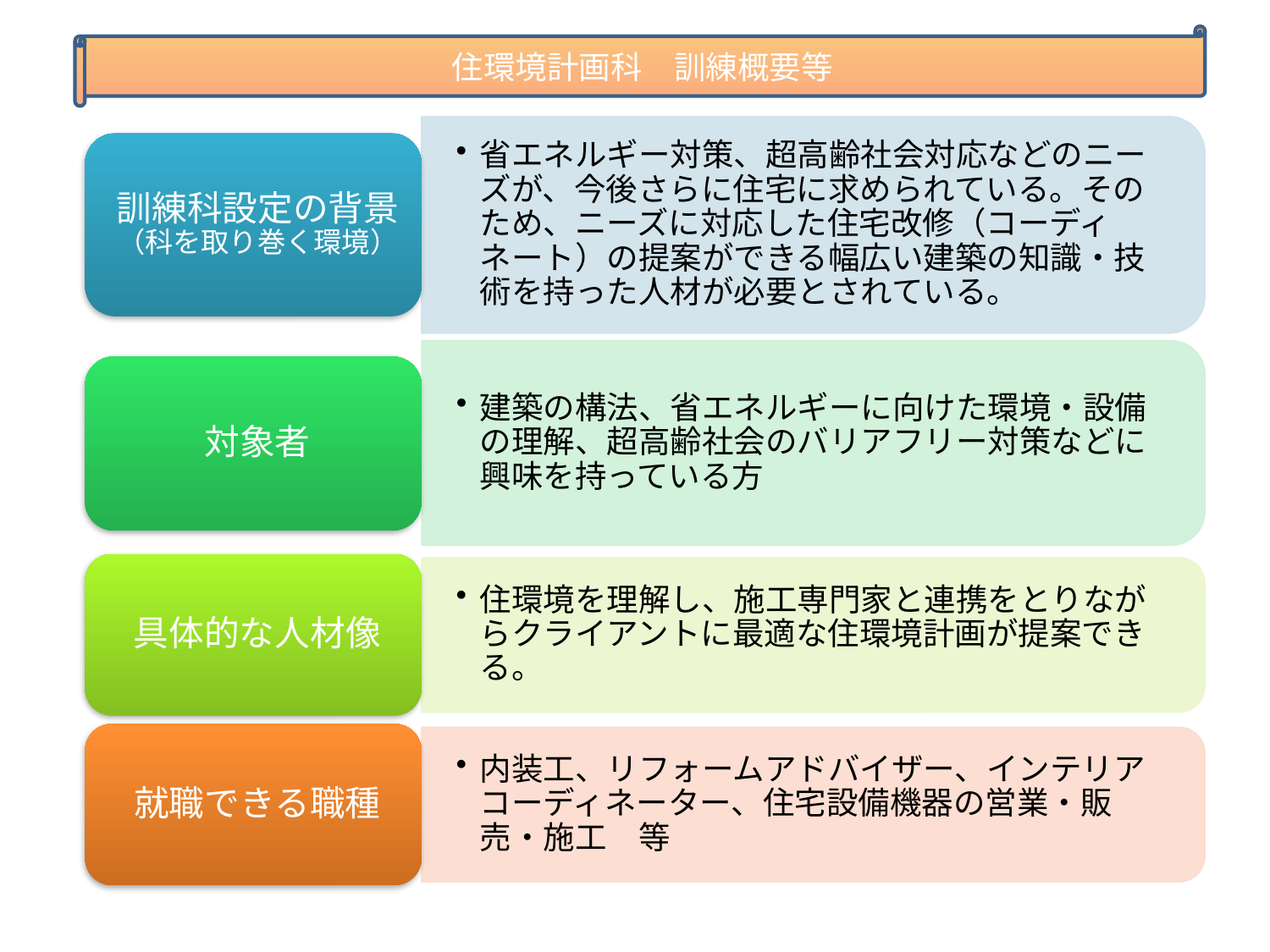

住環境計画科　訓練概要等
省エネルギー対策、超高齢社会対応などのニーズが、今後さらに住宅に求められている。そのため、ニーズに対応した住宅改修（コーディネート）の提案ができる幅広い建築の知識・技術を持った人材が必要とされている。
訓練科設定の背景
（科を取り巻く環境）
建築の構法、省エネルギーに向けた環境・設備の理解、超高齢社会のバリアフリー対策などに興味を持っている方
対象者
住環境を理解し、施工専門家と連携をとりながらクライアントに最適な住環境計画が提案できる。
具体的な人材像
内装工、リフォームアドバイザー、インテリアコーディネーター、住宅設備機器の営業・販売・施工　等
就職できる職種